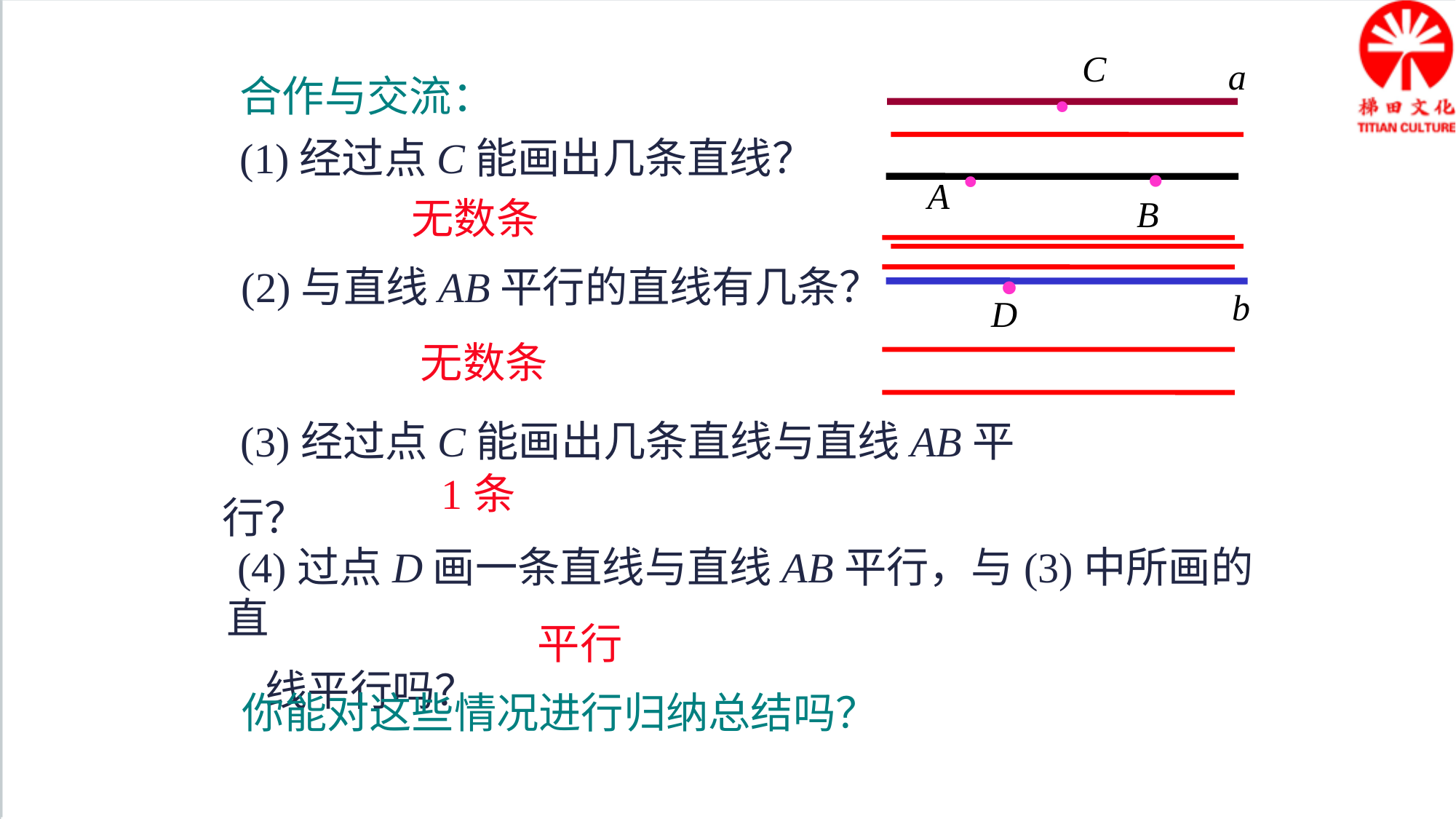

C
·
a
合作与交流：

·
·
A

B
(1)经过点C能画出几条直线？

无数条
·

   (2)与直线AB平行的直线有几条？

b

D
无数条

  (3)经过点C能画出几条直线与直线AB平行？

1条
 (4)过点D画一条直线与直线AB平行，与(3)中所画的直
   线平行吗？
平行
你能对这些情况进行归纳总结吗？